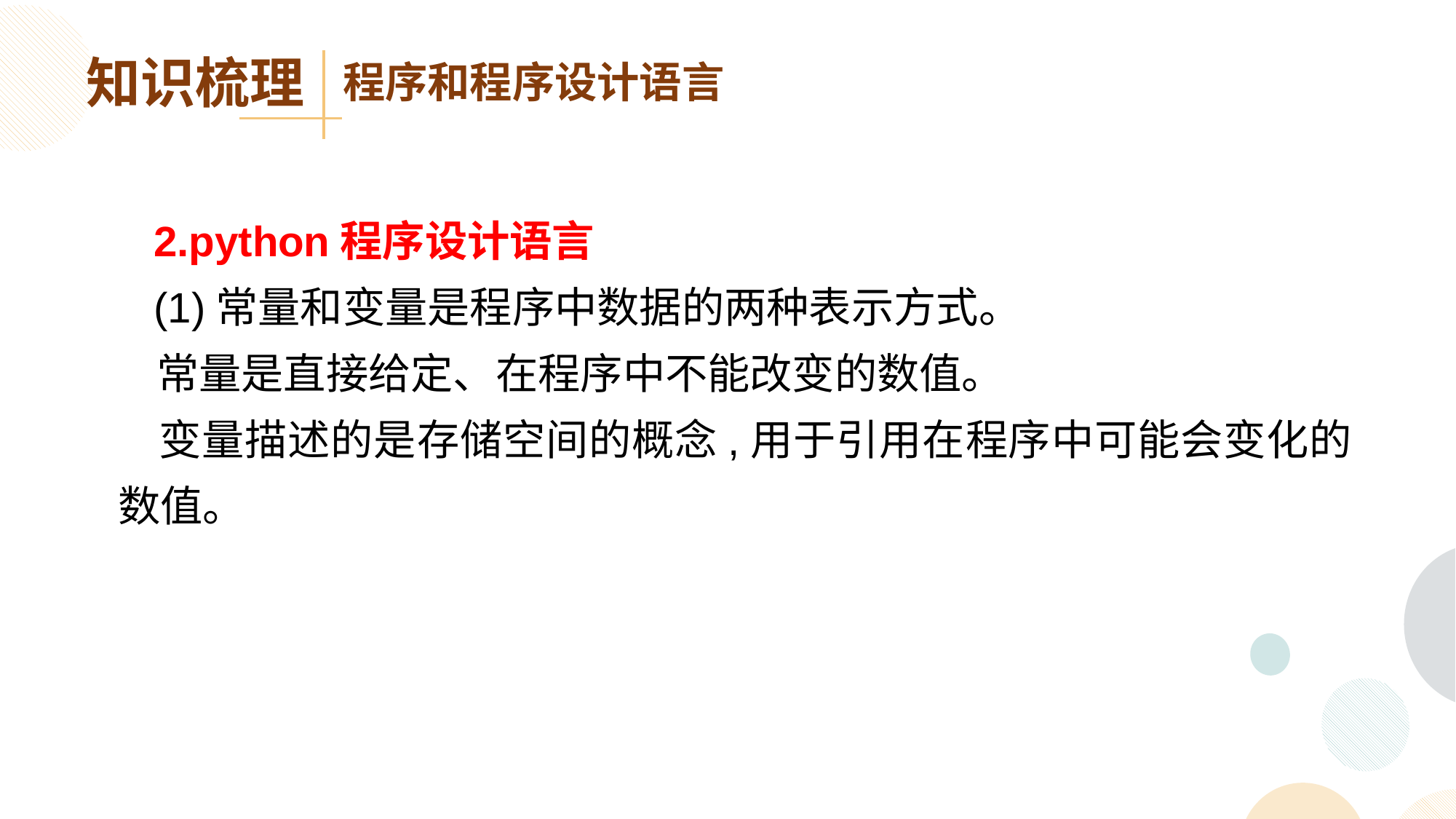

知识梳理
程序和程序设计语言
   2.python程序设计语言
   (1)常量和变量是程序中数据的两种表示方式。
   常量是直接给定、在程序中不能改变的数值。
   变量描述的是存储空间的概念,用于引用在程序中可能会变化的数值。